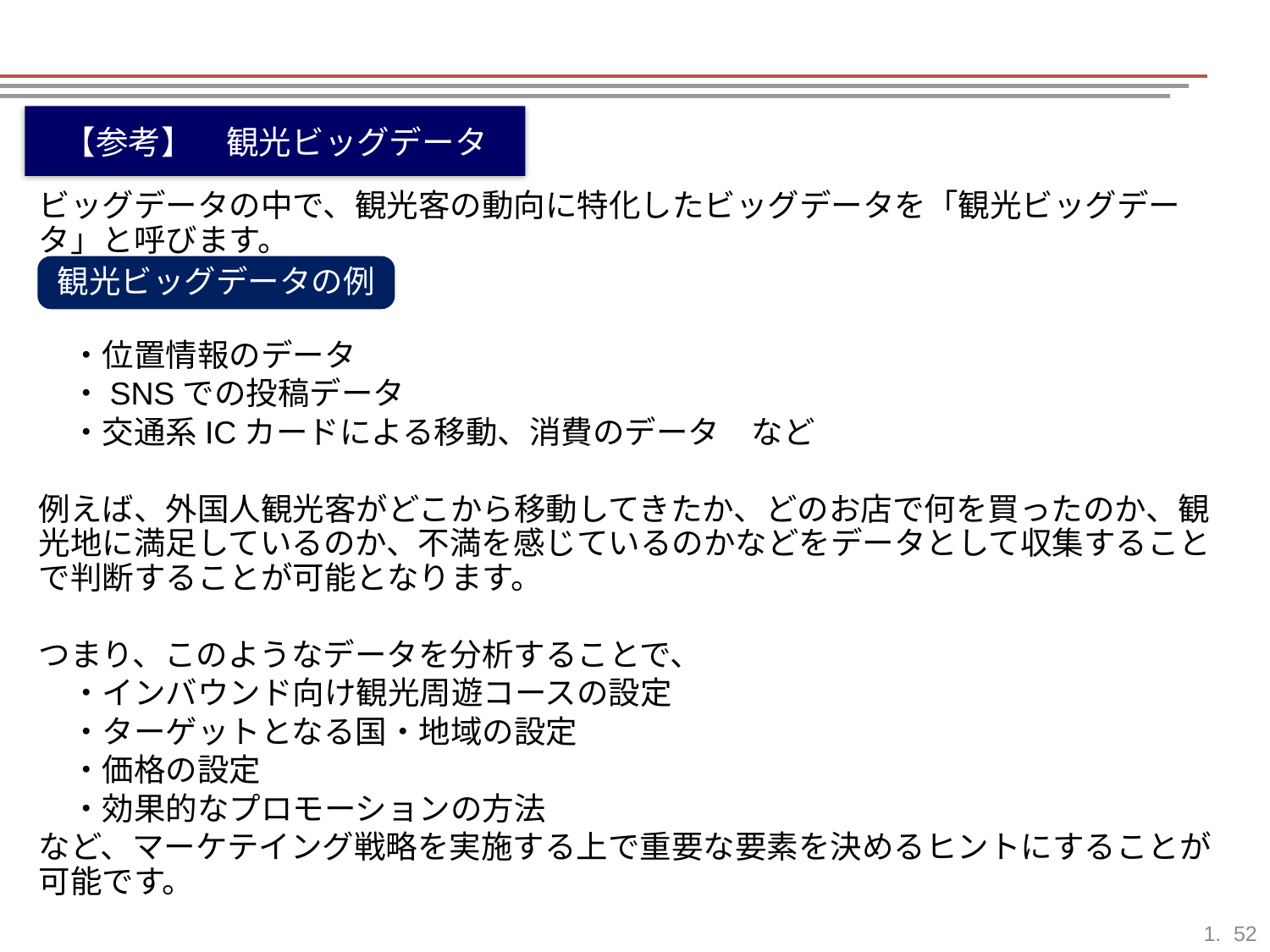

【参考】　観光ビッグデータ
ビッグデータの中で、観光客の動向に特化したビッグデータを「観光ビッグデータ」と呼びます。

　・位置情報のデータ
　・SNSでの投稿データ
　・交通系ICカードによる移動、消費のデータ　など

例えば、外国人観光客がどこから移動してきたか、どのお店で何を買ったのか、観光地に満足しているのか、不満を感じているのかなどをデータとして収集することで判断することが可能となります。

つまり、このようなデータを分析することで、
　・インバウンド向け観光周遊コースの設定
　・ターゲットとなる国・地域の設定
　・価格の設定
　・効果的なプロモーションの方法
など、マーケテイング戦略を実施する上で重要な要素を決めるヒントにすることが可能です。

観光ビッグデータの例
52